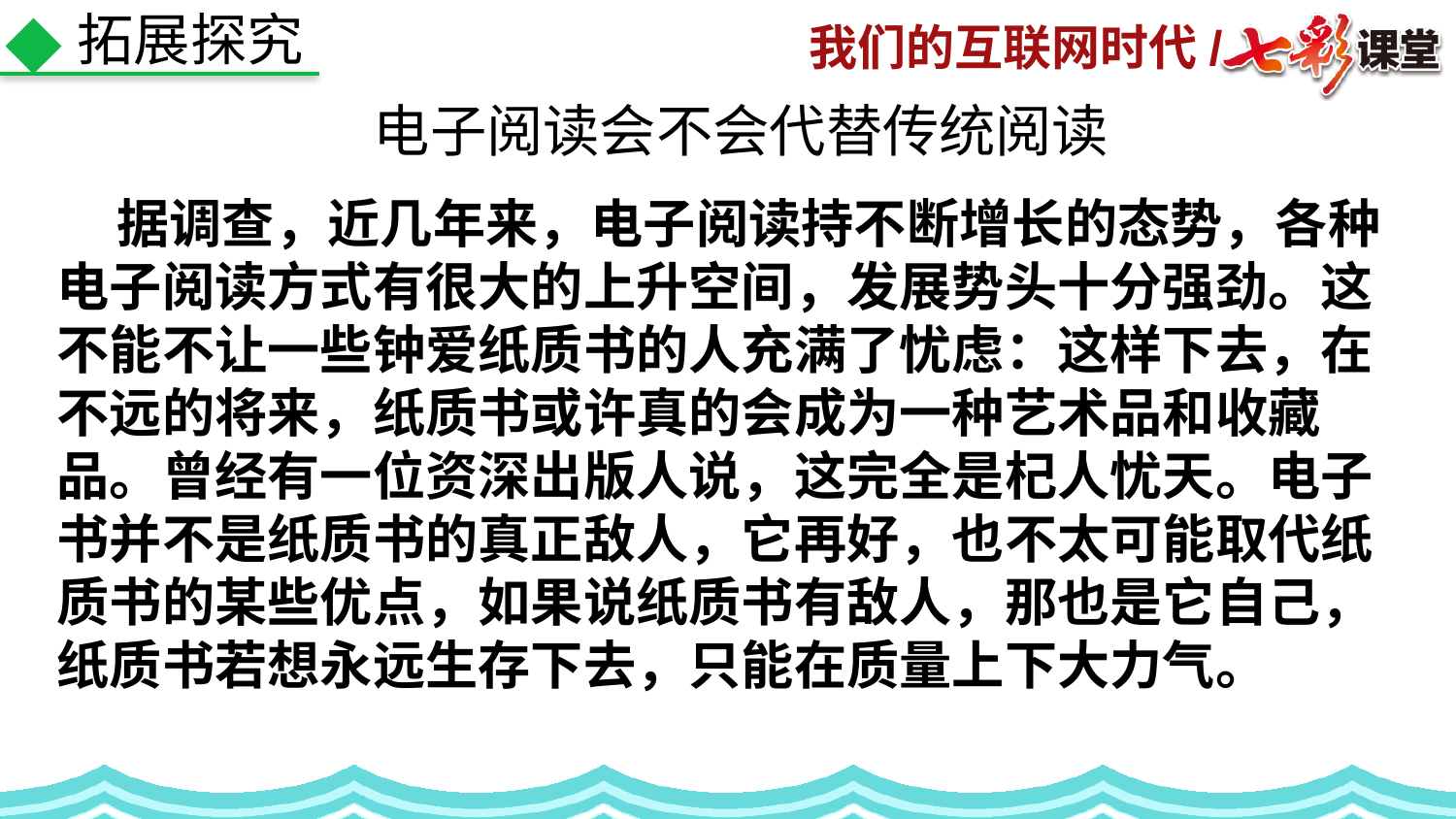

拓展探究

 电子阅读会不会代替传统阅读
    据调查，近几年来，电子阅读持不断增长的态势，各种电子阅读方式有很大的上升空间，发展势头十分强劲。这不能不让一些钟爱纸质书的人充满了忧虑：这样下去，在不远的将来，纸质书或许真的会成为一种艺术品和收藏品。曾经有一位资深出版人说，这完全是杞人忧天。电子书并不是纸质书的真正敌人，它再好，也不太可能取代纸质书的某些优点，如果说纸质书有敌人，那也是它自己，纸质书若想永远生存下去，只能在质量上下大力气。